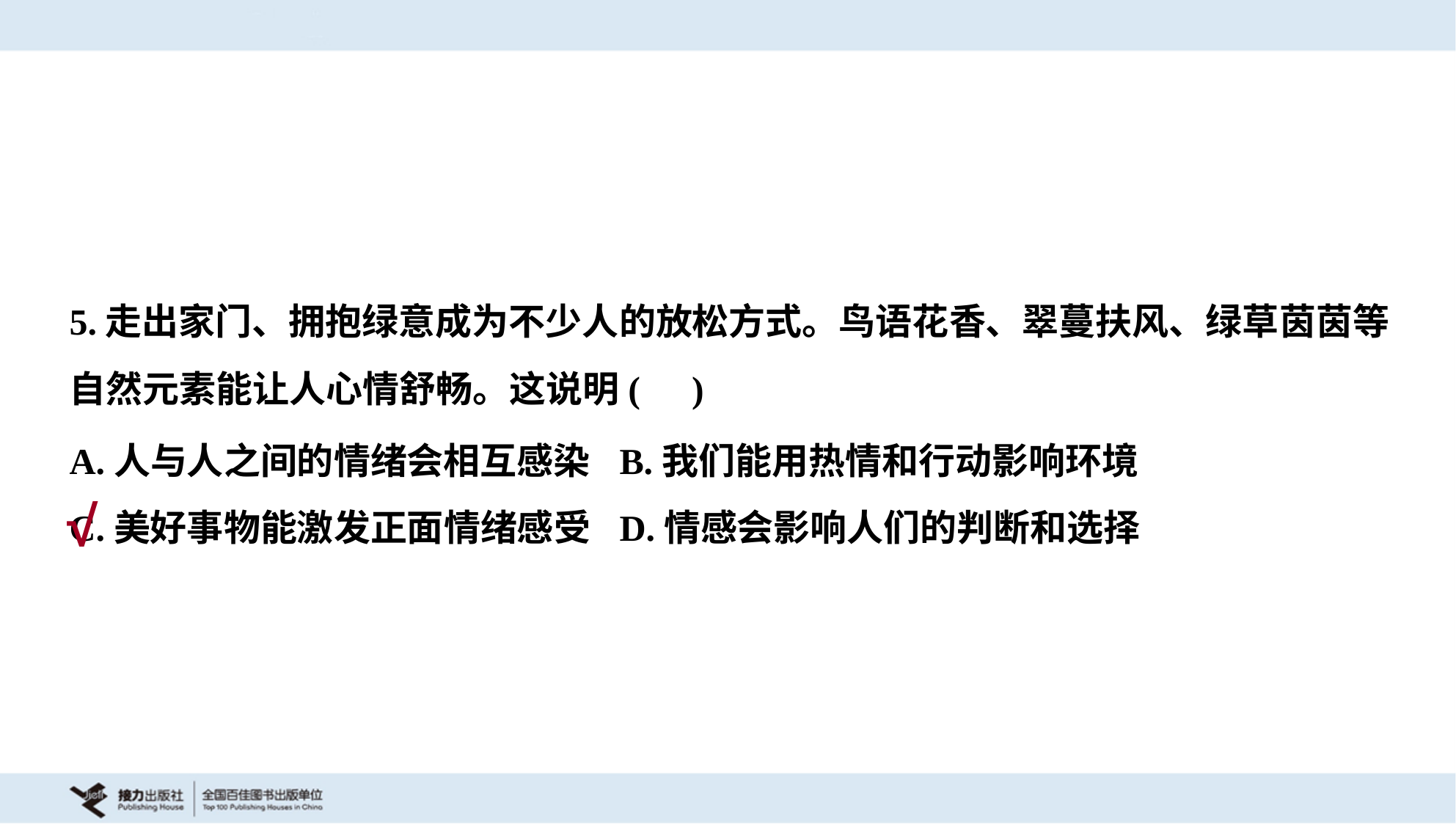

5.走出家门、拥抱绿意成为不少人的放松方式。鸟语花香、翠蔓扶风、绿草茵茵等
自然元素能让人心情舒畅。这说明(     )
A.人与人之间的情绪会相互感染	B.我们能用热情和行动影响环境
C.美好事物能激发正面情绪感受	D.情感会影响人们的判断和选择
√